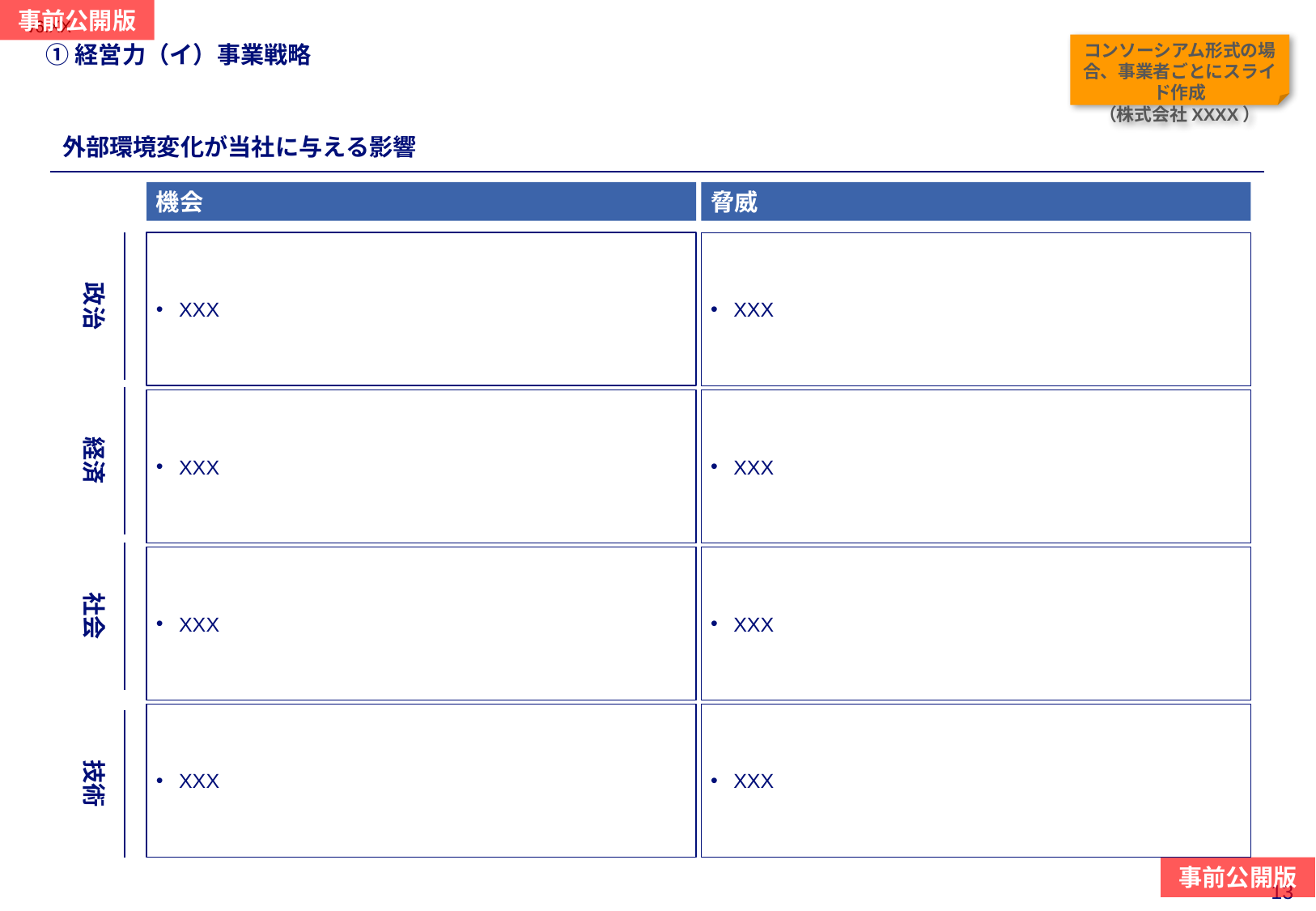

当スライドは作成必須
#
①経営力（イ）事業戦略
コンソーシアム形式の場合、事業者ごとにスライド作成
（株式会社XXXX）
外部環境変化が当社に与える影響
機会
脅威
XXX
政治
経済
社会
技術
XXX
XXX
XXX
XXX
XXX
XXX
XXX